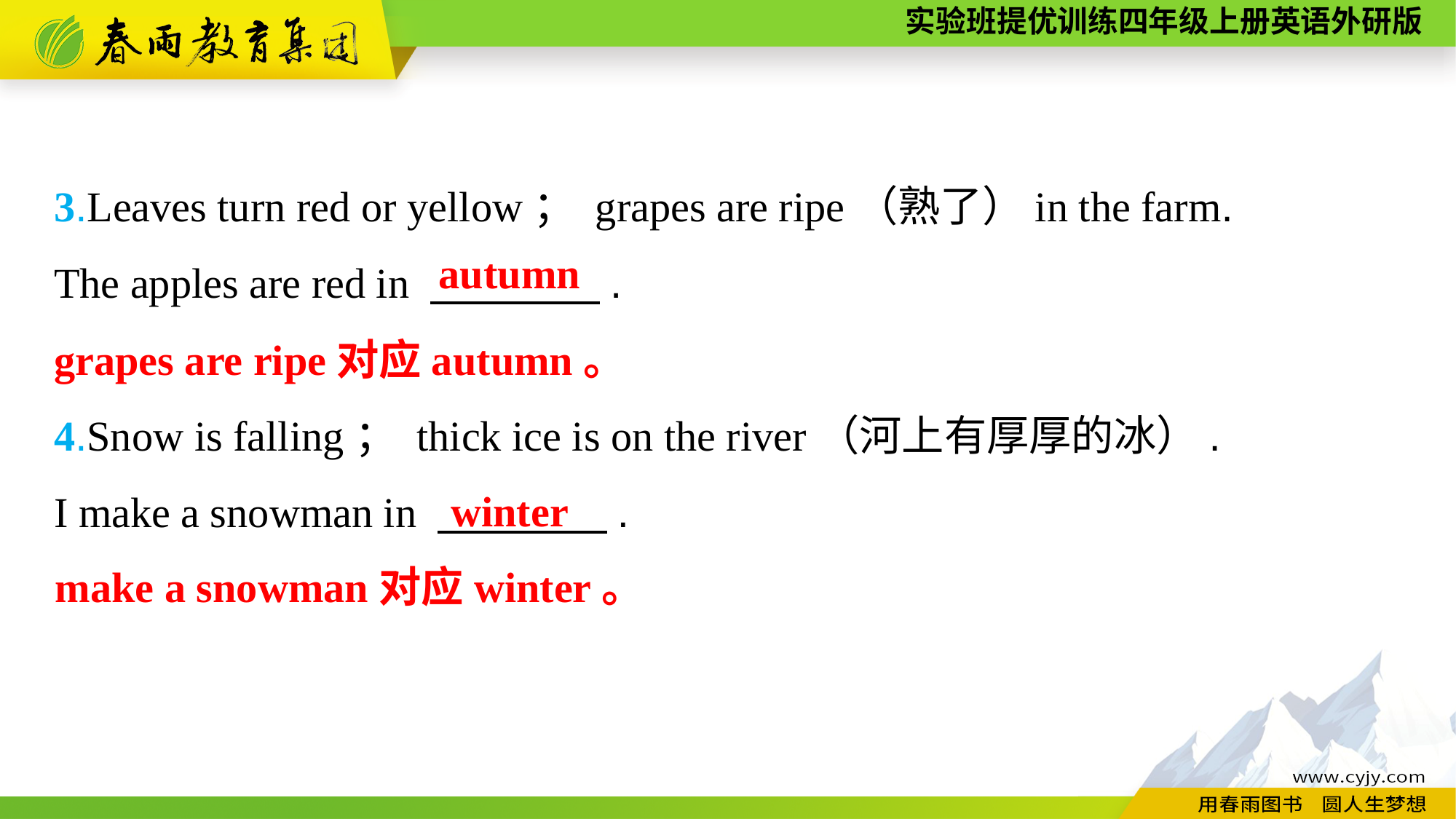

3.Leaves turn red or yellow； grapes are ripe（熟了）in the farm.
The apples are red in 　　　　.

4.Snow is falling； thick ice is on the river（河上有厚厚的冰）.
I make a snowman in 　　　　.
autumn
grapes are ripe对应autumn。
winter
make a snowman对应winter。